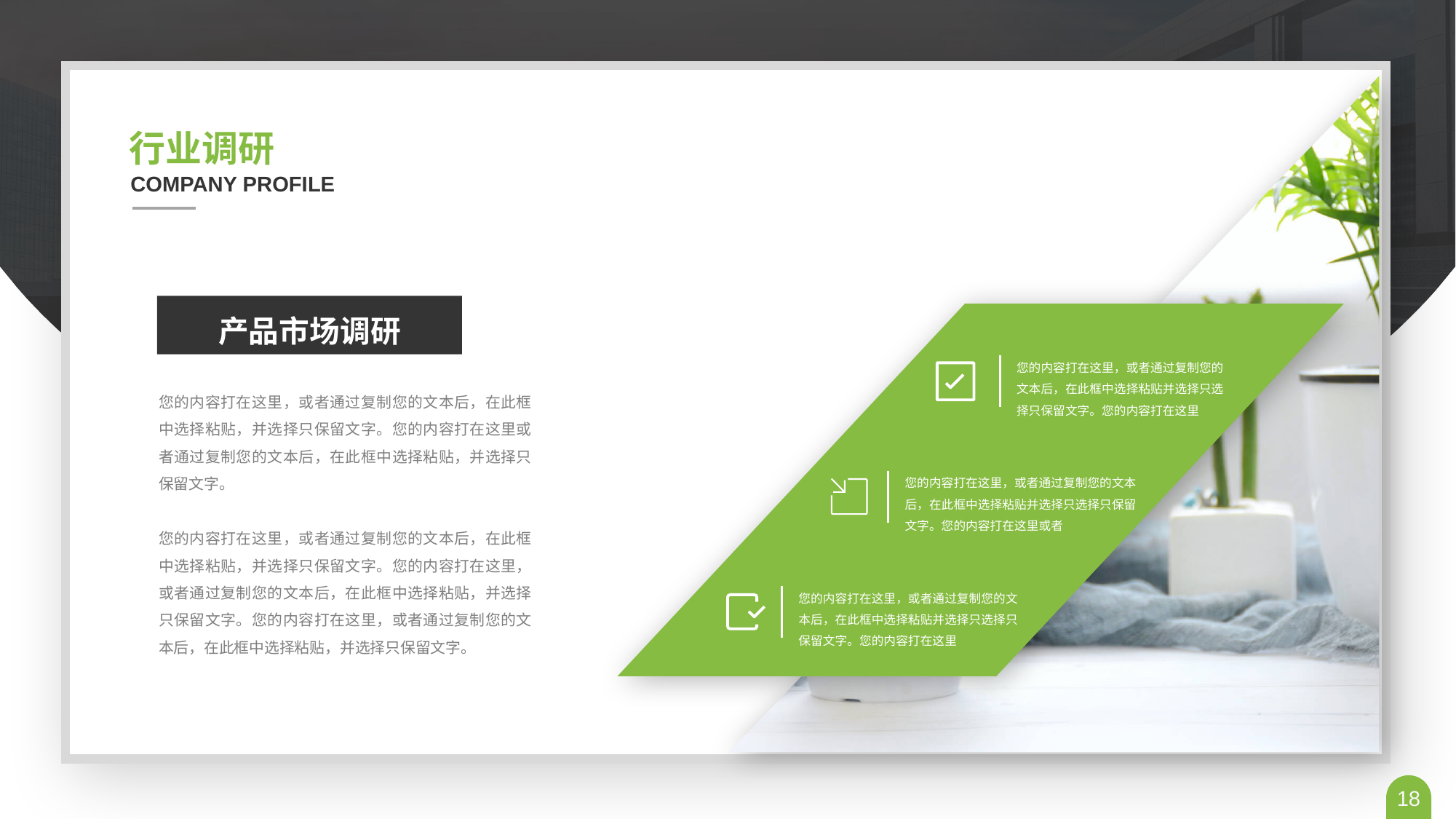

行业调研
COMPANY PROFILE
产品市场调研
您的内容打在这里，或者通过复制您的文本后，在此框中选择粘贴，并选择只保留文字。您的内容打在这里或者通过复制您的文本后，在此框中选择粘贴，并选择只保留文字。

您的内容打在这里，或者通过复制您的文本后，在此框中选择粘贴，并选择只保留文字。您的内容打在这里，或者通过复制您的文本后，在此框中选择粘贴，并选择只保留文字。您的内容打在这里，或者通过复制您的文本后，在此框中选择粘贴，并选择只保留文字。

您的内容打在这里，或者通过复制您的文本后，在此框中选择粘贴并选择只选择只保留文字。您的内容打在这里

您的内容打在这里，或者通过复制您的文本后，在此框中选择粘贴并选择只选择只保留文字。您的内容打在这里或者

您的内容打在这里，或者通过复制您的文本后，在此框中选择粘贴并选择只选择只保留文字。您的内容打在这里